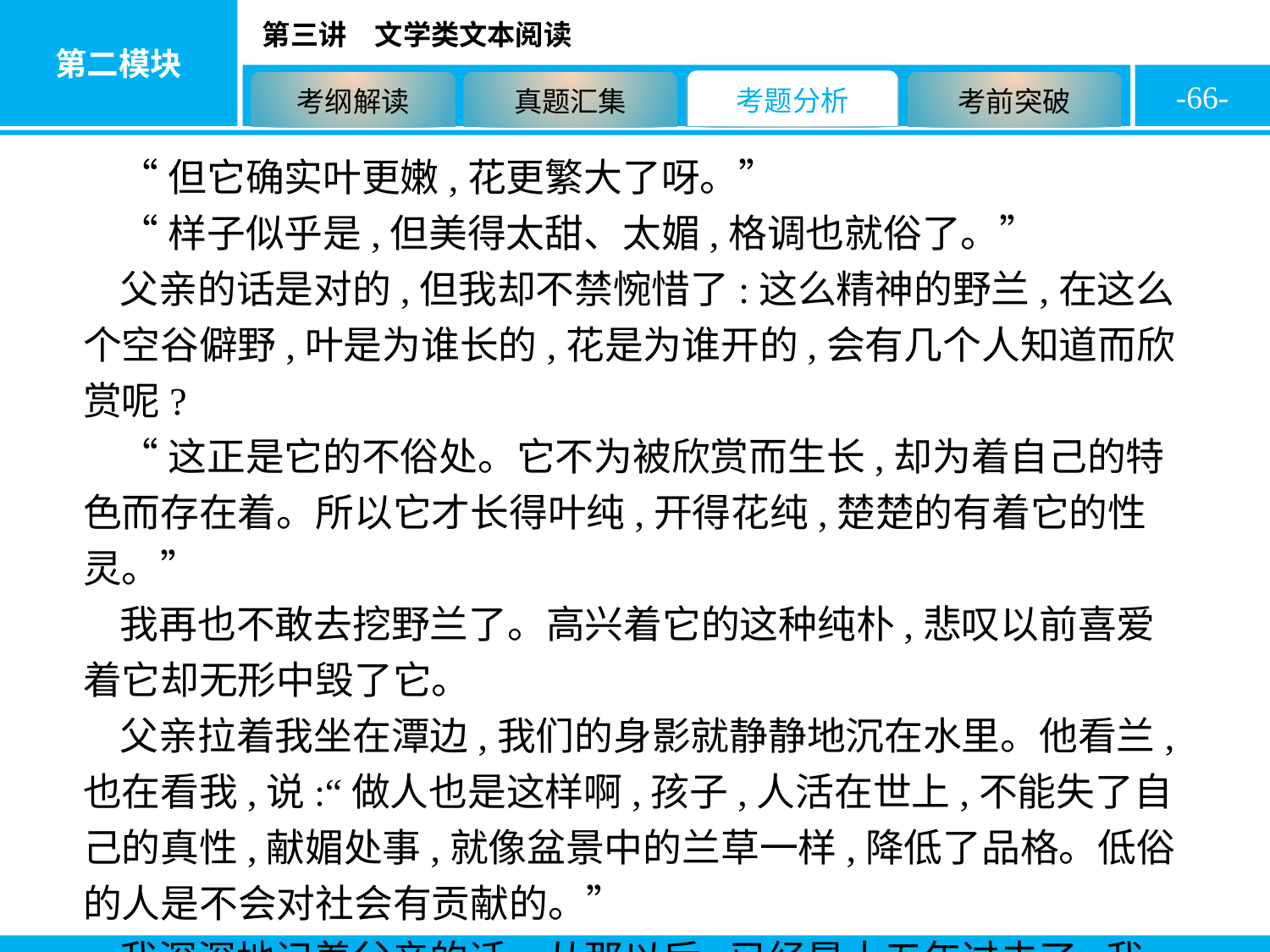

-66-
“但它确实叶更嫩,花更繁大了呀。”
“样子似乎是,但美得太甜、太媚,格调也就俗了。”
父亲的话是对的,但我却不禁惋惜了:这么精神的野兰,在这么个空谷僻野,叶是为谁长的,花是为谁开的,会有几个人知道而欣赏呢?
“这正是它的不俗处。它不为被欣赏而生长,却为着自己的特色而存在着。所以它才长得叶纯,开得花纯,楚楚的有着它的性灵。”
我再也不敢去挖野兰了。高兴着它的这种纯朴,悲叹以前喜爱着它却无形中毁了它。
父亲拉着我坐在潭边,我们的身影就静静地沉在水里。他看兰,也在看我,说:“做人也是这样啊,孩子,人活在世上,不能失了自己的真性,献媚处事,就像盆景中的兰草一样,降低了品格。低俗的人是不会对社会有贡献的。”
我深深地记着父亲的话。从那以后,已经是十五年过去了,我一直未敢忘。(选文有改动)